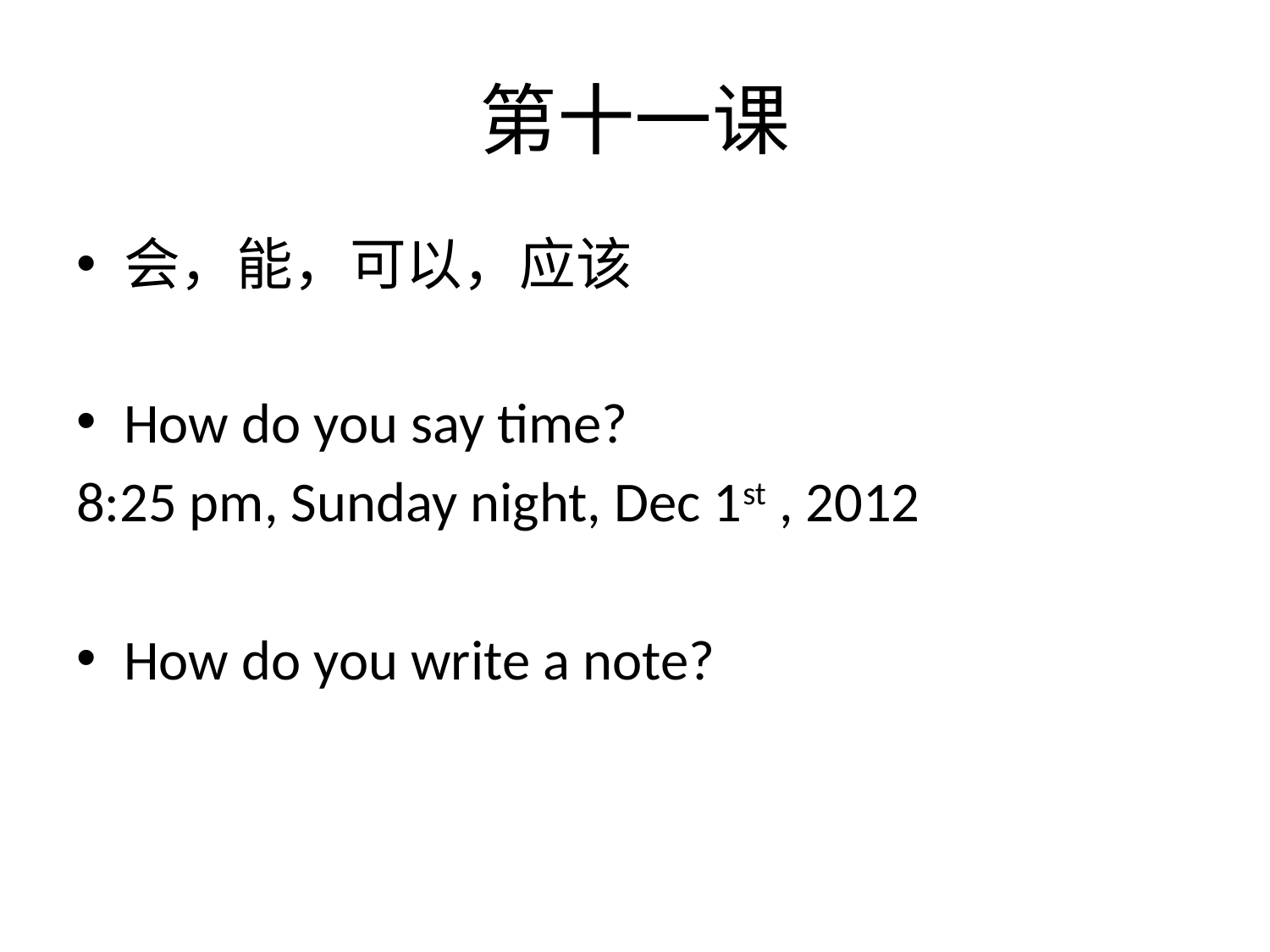

# 第十一课
会，能，可以，应该

How do you say time?
8:25 pm, Sunday night, Dec 1st , 2012

How do you write a note?